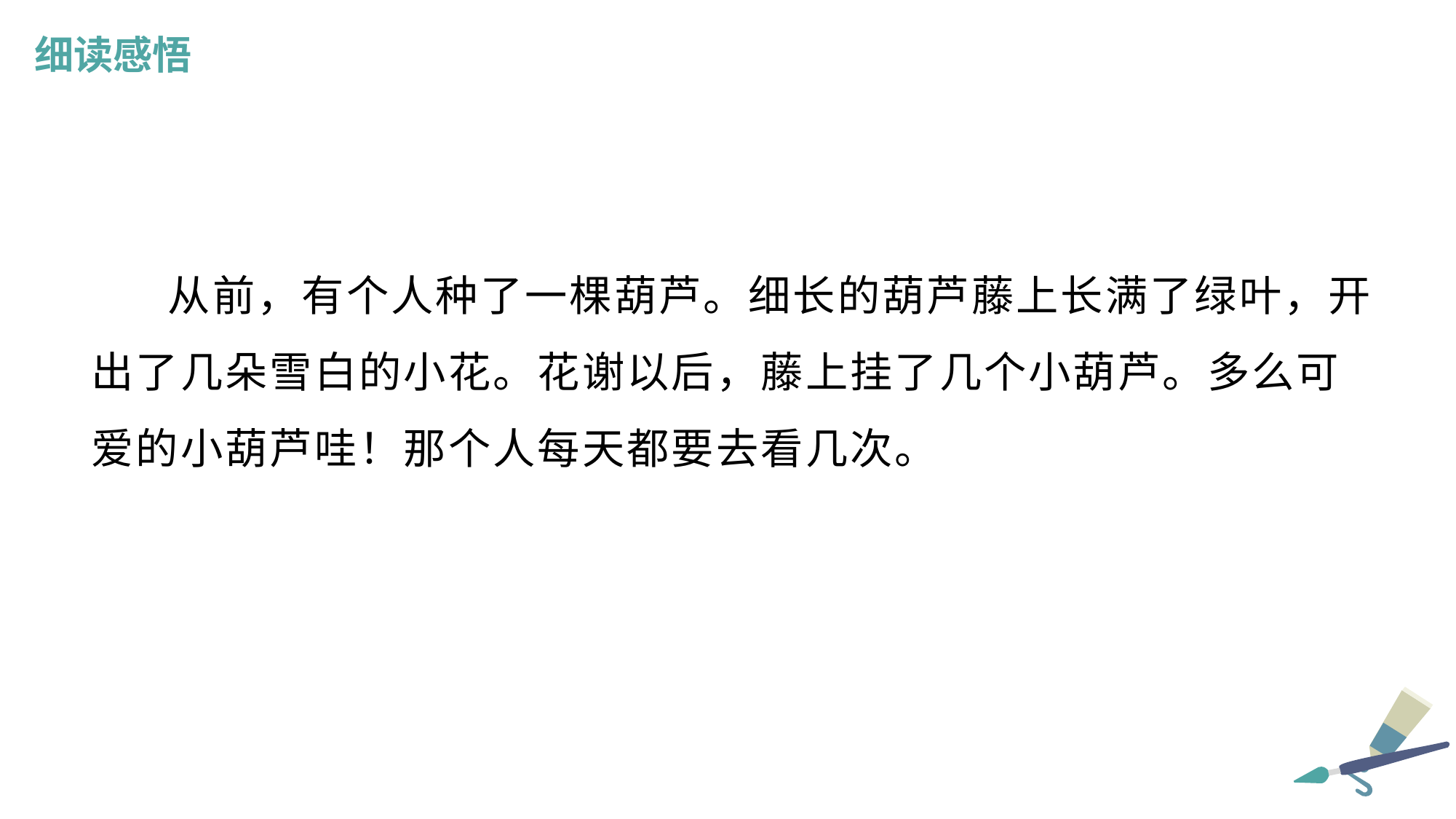

细读感悟
        从前，有个人种了一棵葫芦。细长的葫芦藤上长满了绿叶，开出了几朵雪白的小花。花谢以后，藤上挂了几个小葫芦。多么可爱的小葫芦哇！那个人每天都要去看几次。